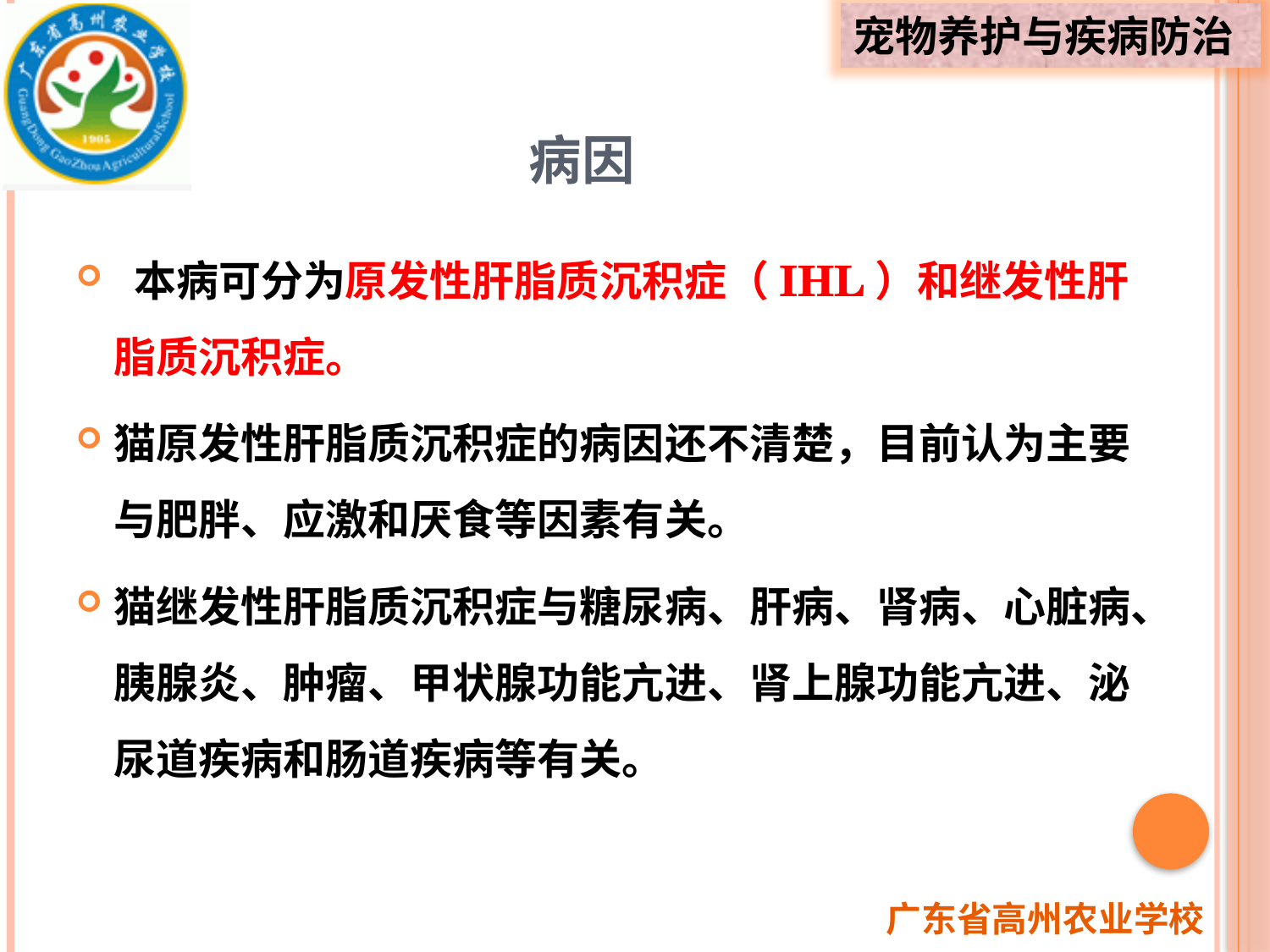

# 病因
 本病可分为原发性肝脂质沉积症（IHL）和继发性肝脂质沉积症。
猫原发性肝脂质沉积症的病因还不清楚，目前认为主要与肥胖、应激和厌食等因素有关。
猫继发性肝脂质沉积症与糖尿病、肝病、肾病、心脏病、胰腺炎、肿瘤、甲状腺功能亢进、肾上腺功能亢进、泌尿道疾病和肠道疾病等有关。